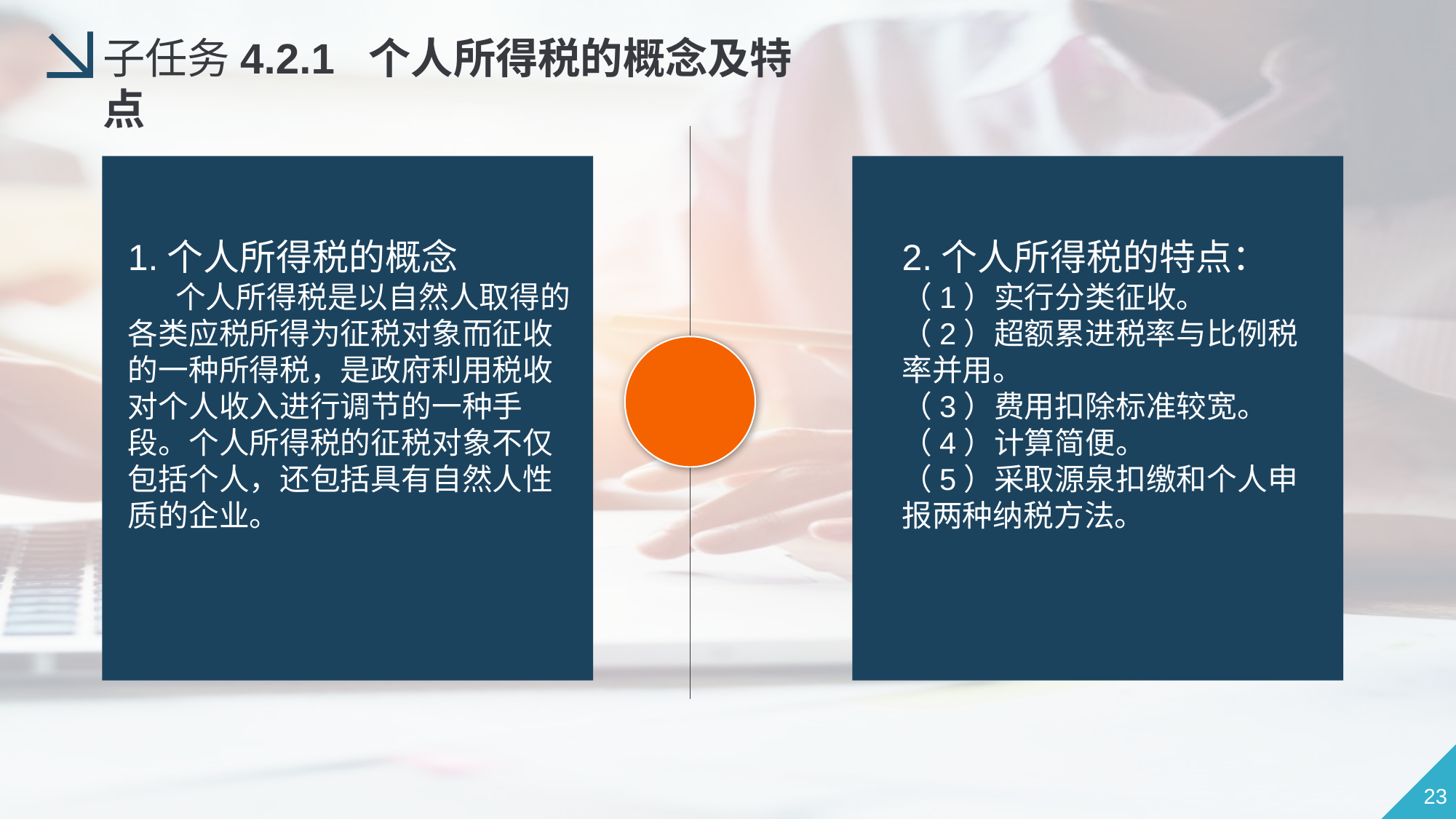

子任务4.2.1  个人所得税的概念及特点

1.个人所得税的概念
      个人所得税是以自然人取得的各类应税所得为征税对象而征收的一种所得税，是政府利用税收对个人收入进行调节的一种手段。个人所得税的征税对象不仅包括个人，还包括具有自然人性质的企业。
2.个人所得税的特点：
（1）实行分类征收。
（2）超额累进税率与比例税率并用。
（3）费用扣除标准较宽。
（4）计算简便。
（5）采取源泉扣缴和个人申报两种纳税方法。